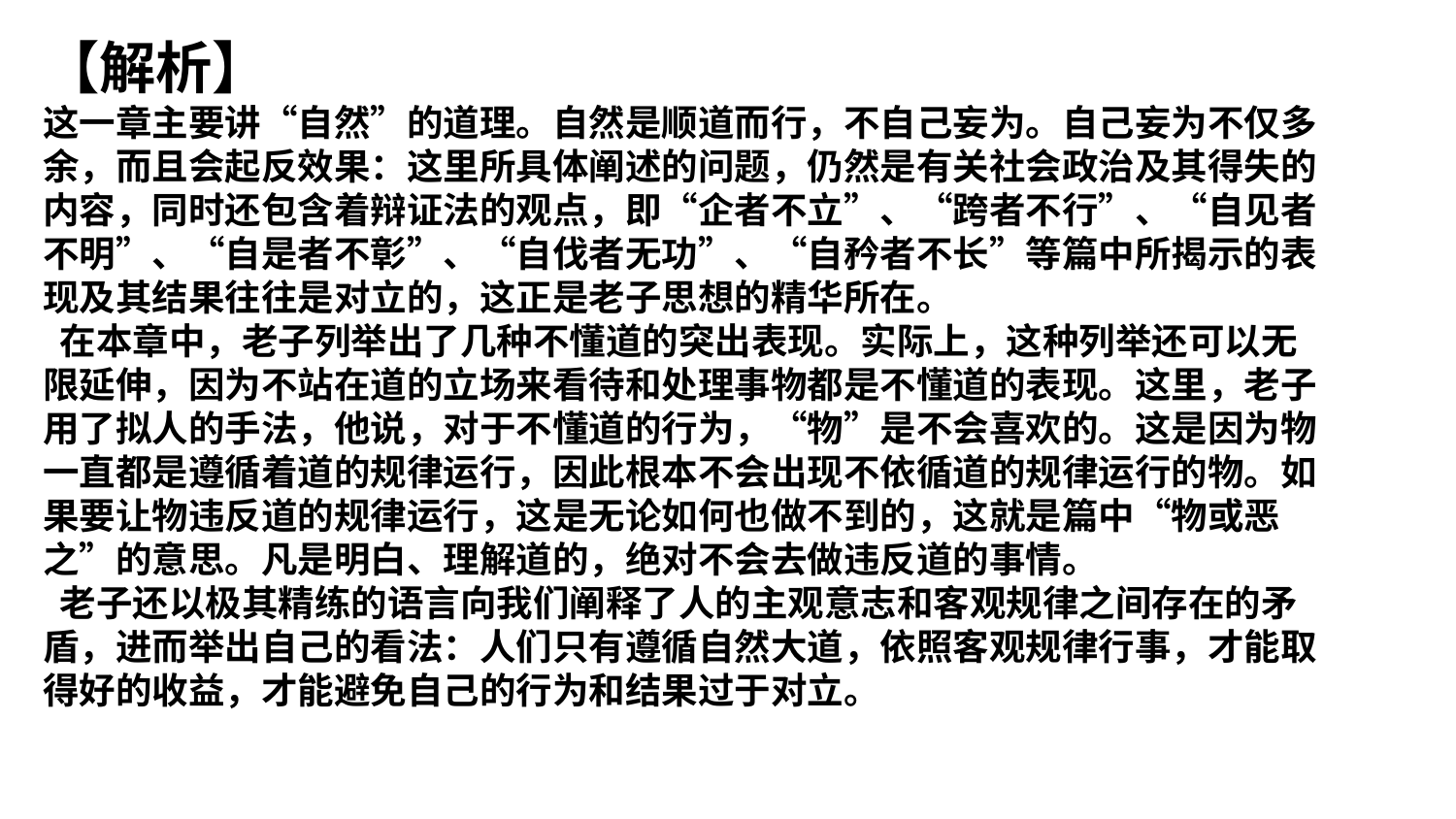

【解析】
这一章主要讲“自然”的道理。自然是顺道而行，不自己妄为。自己妄为不仅多余，而且会起反效果：这里所具体阐述的问题，仍然是有关社会政治及其得失的内容，同时还包含着辩证法的观点，即“企者不立”、“跨者不行”、“自见者不明”、“自是者不彰”、“自伐者无功”、“自矜者不长”等篇中所揭示的表现及其结果往往是对立的，这正是老子思想的精华所在。
 在本章中，老子列举出了几种不懂道的突出表现。实际上，这种列举还可以无限延伸，因为不站在道的立场来看待和处理事物都是不懂道的表现。这里，老子用了拟人的手法，他说，对于不懂道的行为，“物”是不会喜欢的。这是因为物一直都是遵循着道的规律运行，因此根本不会出现不依循道的规律运行的物。如果要让物违反道的规律运行，这是无论如何也做不到的，这就是篇中“物或恶之”的意思。凡是明白、理解道的，绝对不会去做违反道的事情。
 老子还以极其精练的语言向我们阐释了人的主观意志和客观规律之间存在的矛盾，进而举出自己的看法：人们只有遵循自然大道，依照客观规律行事，才能取得好的收益，才能避免自己的行为和结果过于对立。